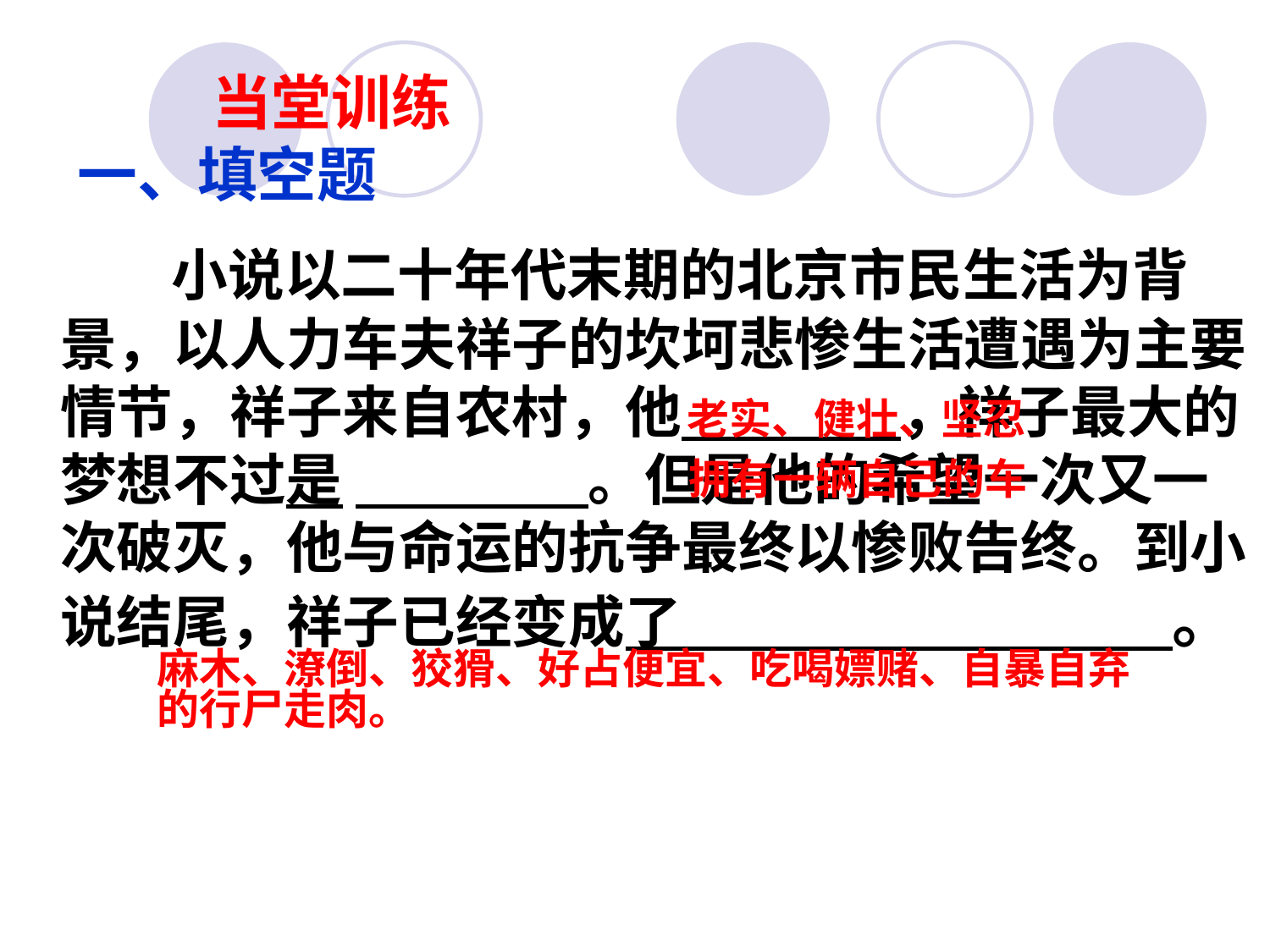

# 当堂训练 一、填空题
          小说以二十年代末期的北京市民生活为背景，以人力车夫祥子的坎坷悲惨生活遭遇为主要情节，祥子来自农村，他                 ，祥子最大的梦想不过是                   。但是他的希望一次又一次破灭，他与命运的抗争最终以惨败告终。到小说结尾，祥子已经变成了                                      。

老实、健壮、坚忍
拥有一辆自己的车
麻木、潦倒、狡猾、好占便宜、吃喝嫖赌、自暴自弃的行尸走肉。